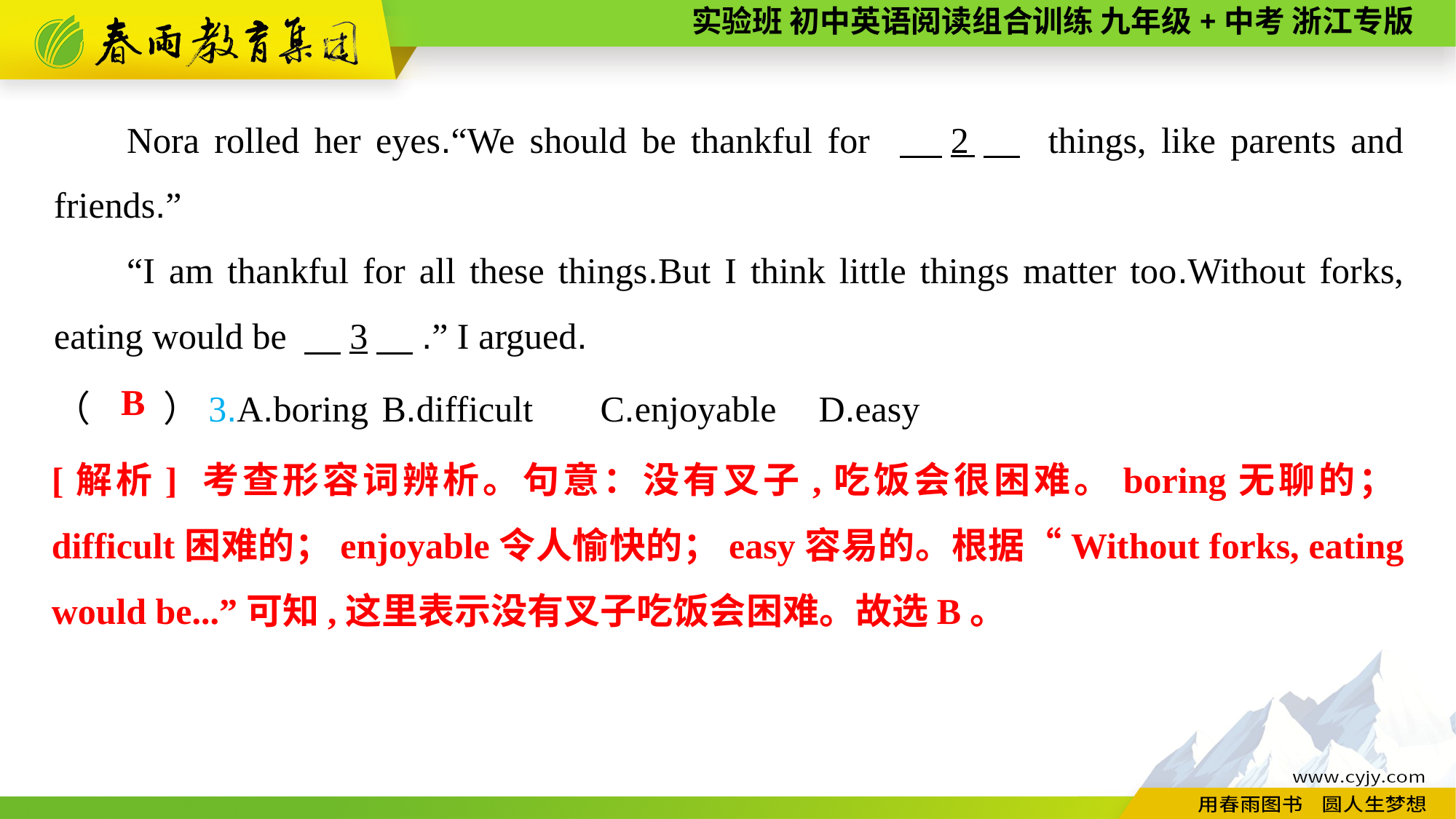

Nora rolled her eyes.“We should be thankful for 　2　 things, like parents and friends.”
“I am thankful for all these things.But I think little things matter too.Without forks, eating would be 　3　.” I argued.
（　　）3.A.boring	B.difficult	C.enjoyable	D.easy
B
[解析] 考查形容词辨析。句意：没有叉子,吃饭会很困难。boring无聊的；difficult困难的；enjoyable令人愉快的；easy容易的。根据“Without forks, eating would be...”可知,这里表示没有叉子吃饭会困难。故选B。